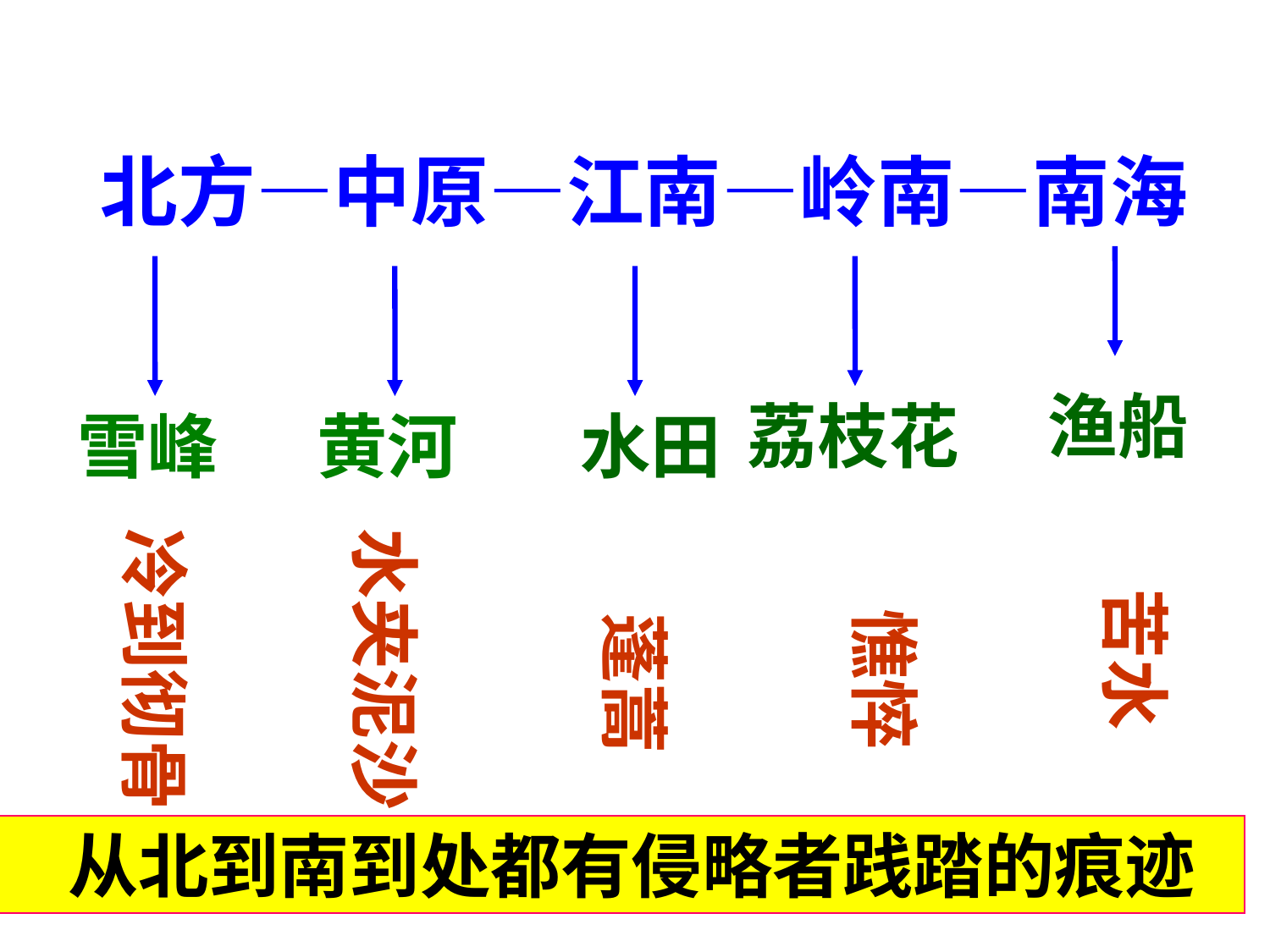

北方—中原—江南—岭南—南海

渔船
荔枝花
雪峰
黄河
 水田

    苦水
冷到彻骨
水夹泥沙
    憔悴
   蓬蒿
    从北到南到处都有侵略者践踏的痕迹